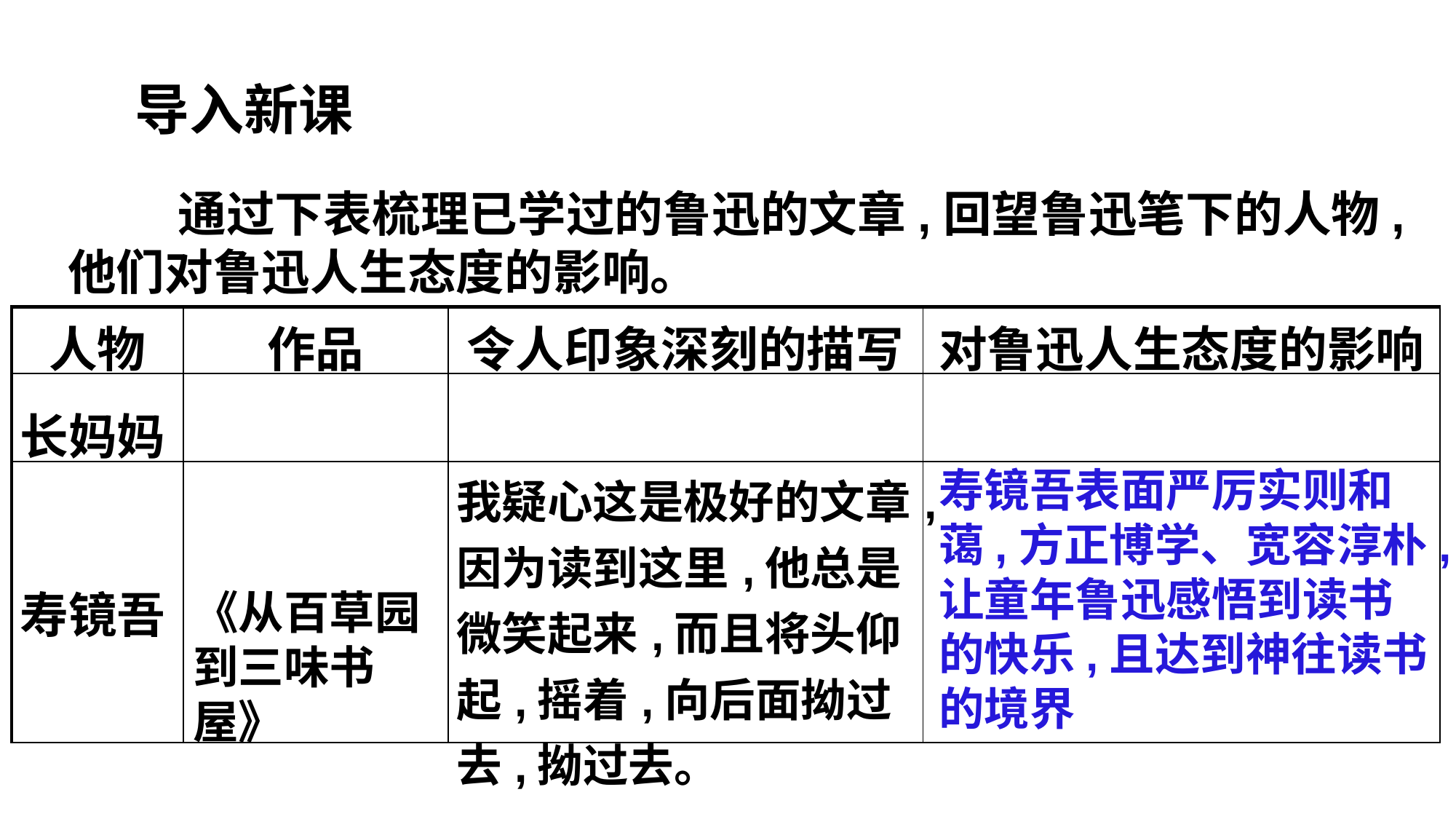

导入新课
      通过下表梳理已学过的鲁迅的文章,回望鲁迅笔下的人物,他们对鲁迅人生态度的影响。
| 人物 | 作品 | 令人印象深刻的描写 | 对鲁迅人生态度的影响 |
| --- | --- | --- | --- |
| 长妈妈 |  |  |  |
| 寿镜吾 |  | 我疑心这是极好的文章,因为读到这里,他总是微笑起来,而且将头仰起,摇着,向后面拗过去,拗过去。 |  |
寿镜吾表面严厉实则和蔼,方正博学、宽容淳朴,让童年鲁迅感悟到读书的快乐,且达到神往读书的境界
《从百草园到三味书屋》
qlh283628